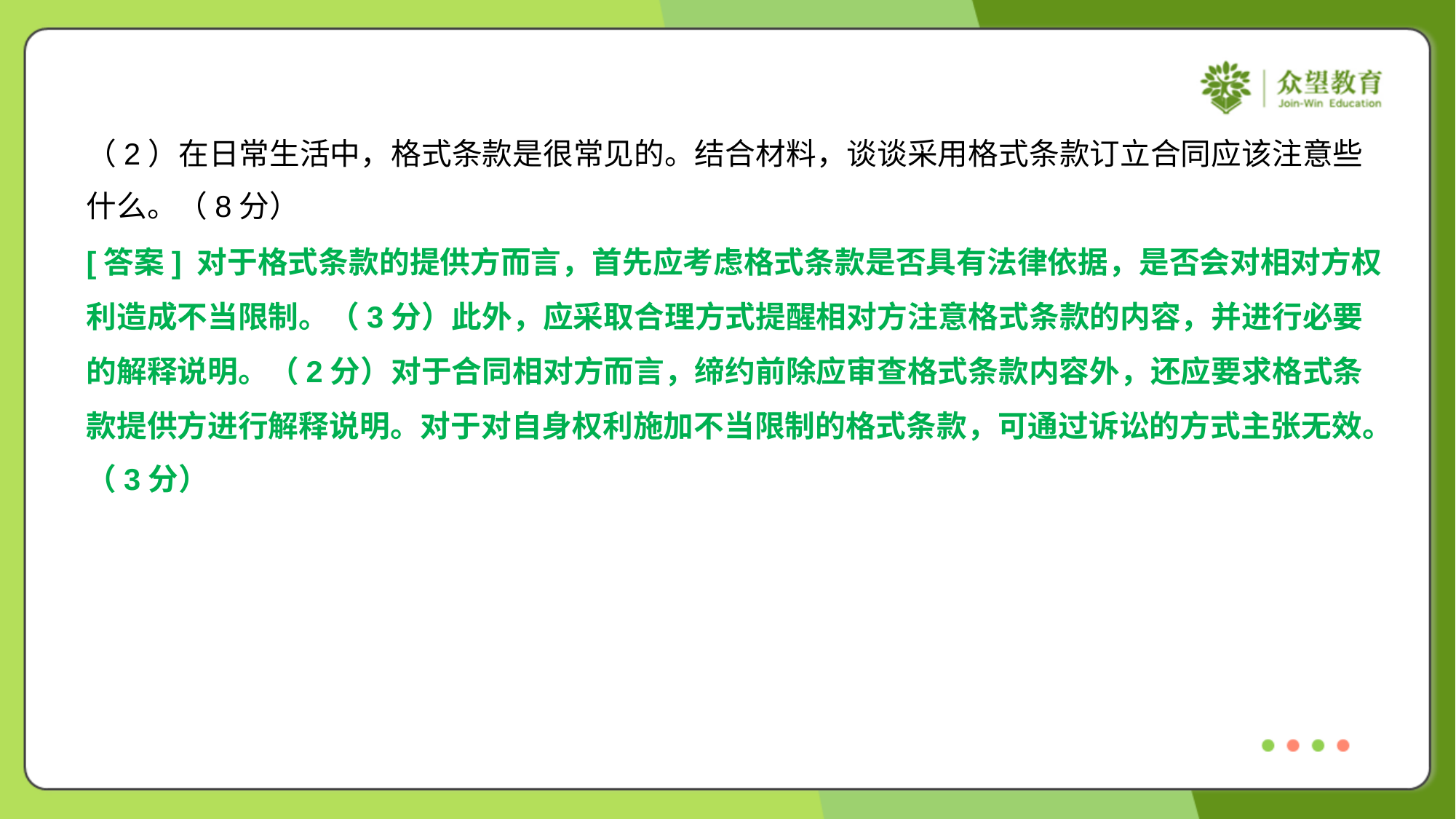

（2）在日常生活中，格式条款是很常见的。结合材料，谈谈采用格式条款订立合同应该注意些
什么。（8分）
[答案] 对于格式条款的提供方而言，首先应考虑格式条款是否具有法律依据，是否会对相对方权
利造成不当限制。（3分）此外，应采取合理方式提醒相对方注意格式条款的内容，并进行必要
的解释说明。（2分）对于合同相对方而言，缔约前除应审查格式条款内容外，还应要求格式条
款提供方进行解释说明。对于对自身权利施加不当限制的格式条款，可通过诉讼的方式主张无效。
（3分）